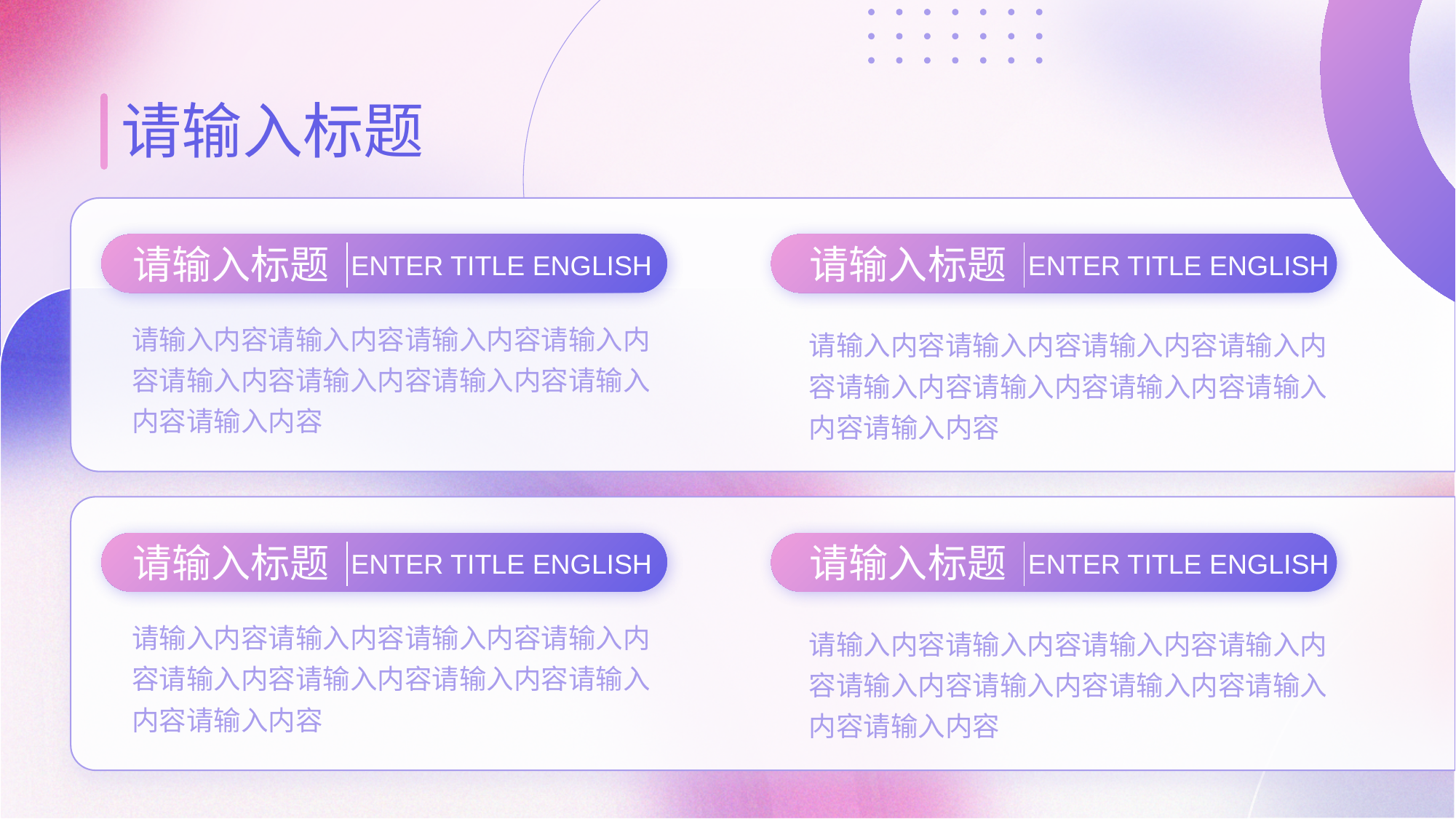

请输入标题

请输入标题
ENTER TITLE ENGLISH
请输入内容请输入内容请输入内容请输入内容请输入内容请输入内容请输入内容请输入内容请输入内容
请输入标题
ENTER TITLE ENGLISH

请输入内容请输入内容请输入内容请输入内容请输入内容请输入内容请输入内容请输入内容请输入内容

请输入标题
ENTER TITLE ENGLISH
请输入内容请输入内容请输入内容请输入内容请输入内容请输入内容请输入内容请输入内容请输入内容
请输入标题
ENTER TITLE ENGLISH
请输入内容请输入内容请输入内容请输入内容请输入内容请输入内容请输入内容请输入内容请输入内容